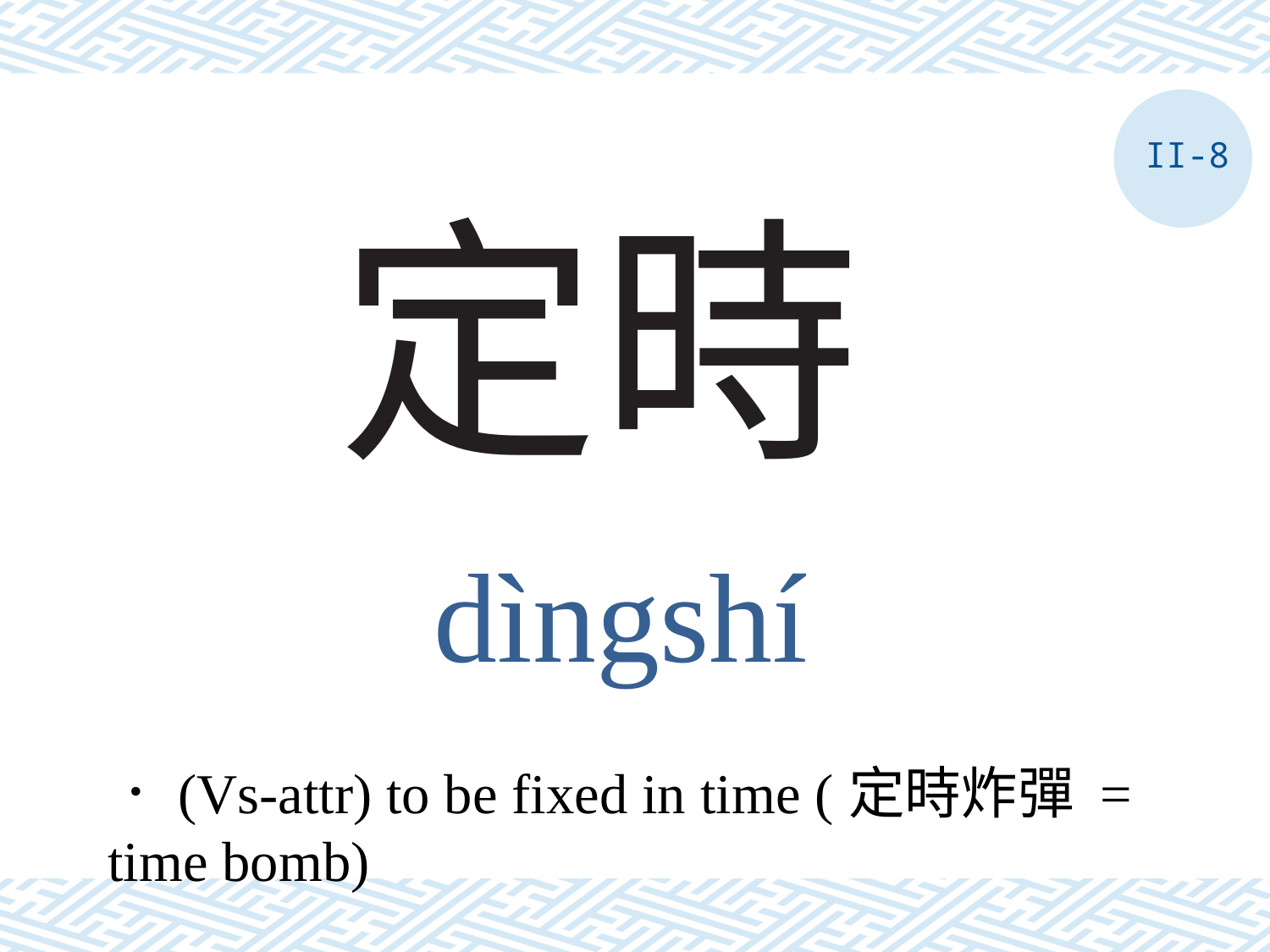

II-8

# 定時
dìngshí
．(Vs-attr) to be fixed in time (定時炸彈 = time bomb)